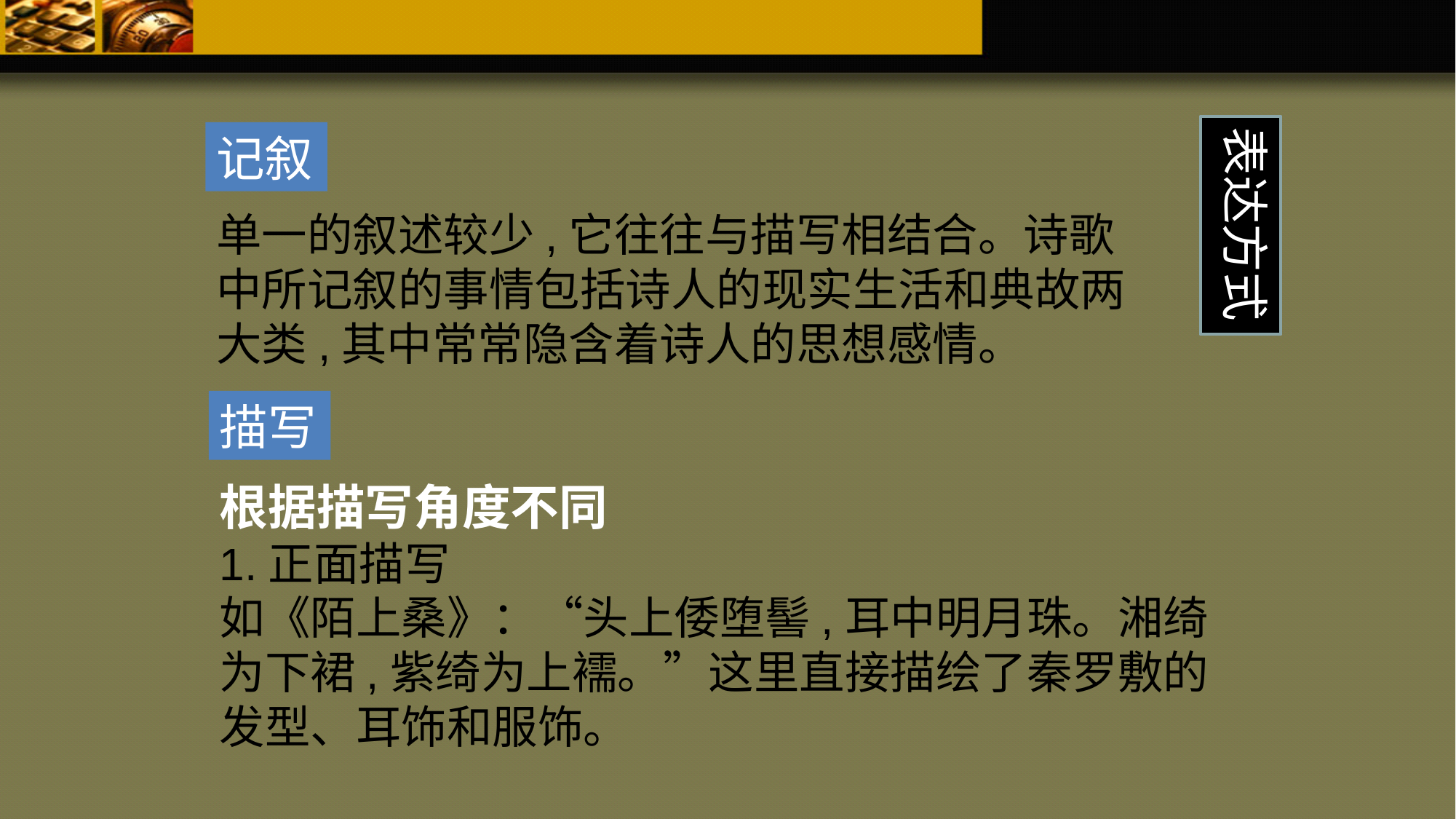

表达方式
记叙
单一的叙述较少,它往往与描写相结合。诗歌中所记叙的事情包括诗人的现实生活和典故两大类,其中常常隐含着诗人的思想感情。
描写
根据描写角度不同
1.正面描写
如《陌上桑》：“头上倭堕髻,耳中明月珠。湘绮为下裙,紫绮为上襦。”这里直接描绘了秦罗敷的发型、耳饰和服饰。